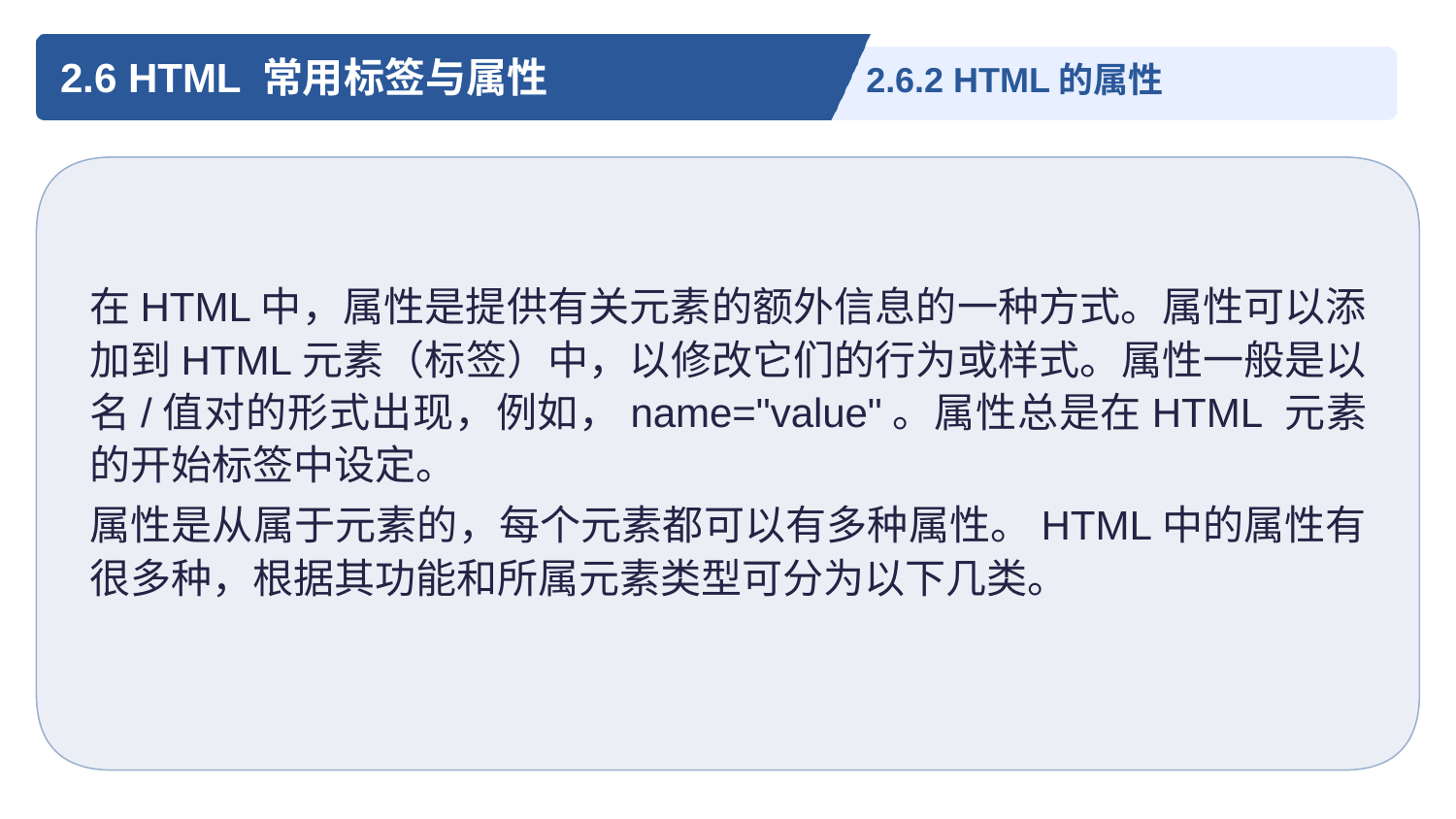

2.6 HTML 常用标签与属性
2.6.2 HTML的属性

在HTML中，属性是提供有关元素的额外信息的一种方式。属性可以添加到HTML元素（标签）中，以修改它们的行为或样式。属性一般是以名/值对的形式出现，例如，name="value"。属性总是在HTML 元素的开始标签中设定。
属性是从属于元素的，每个元素都可以有多种属性。HTML中的属性有很多种，根据其功能和所属元素类型可分为以下几类。